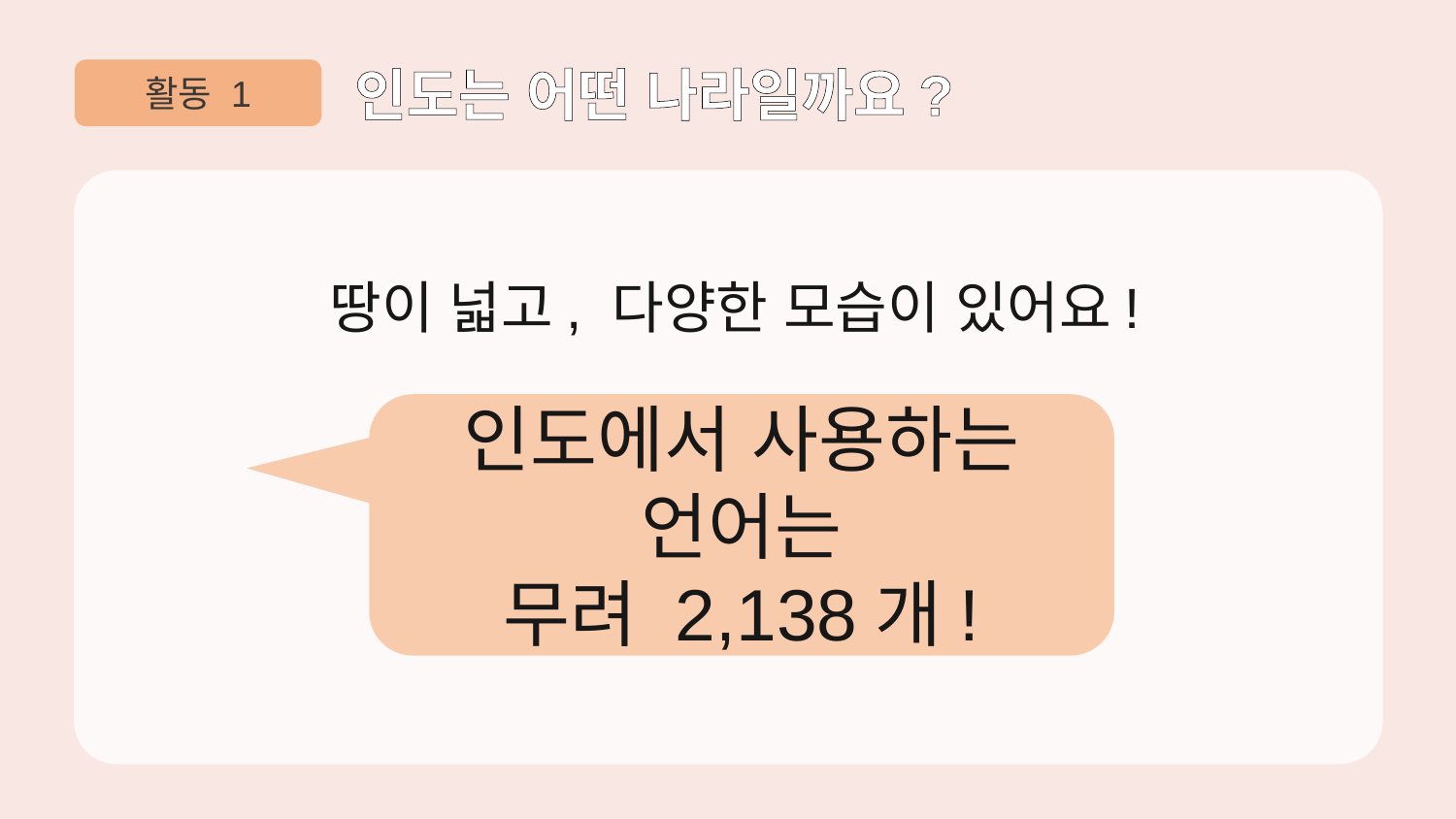

활동 1
인도는 어떤 나라일까요?
땅이 넓고, 다양한 모습이 있어요!
인도에서 사용하는 언어는
무려 2,138개!